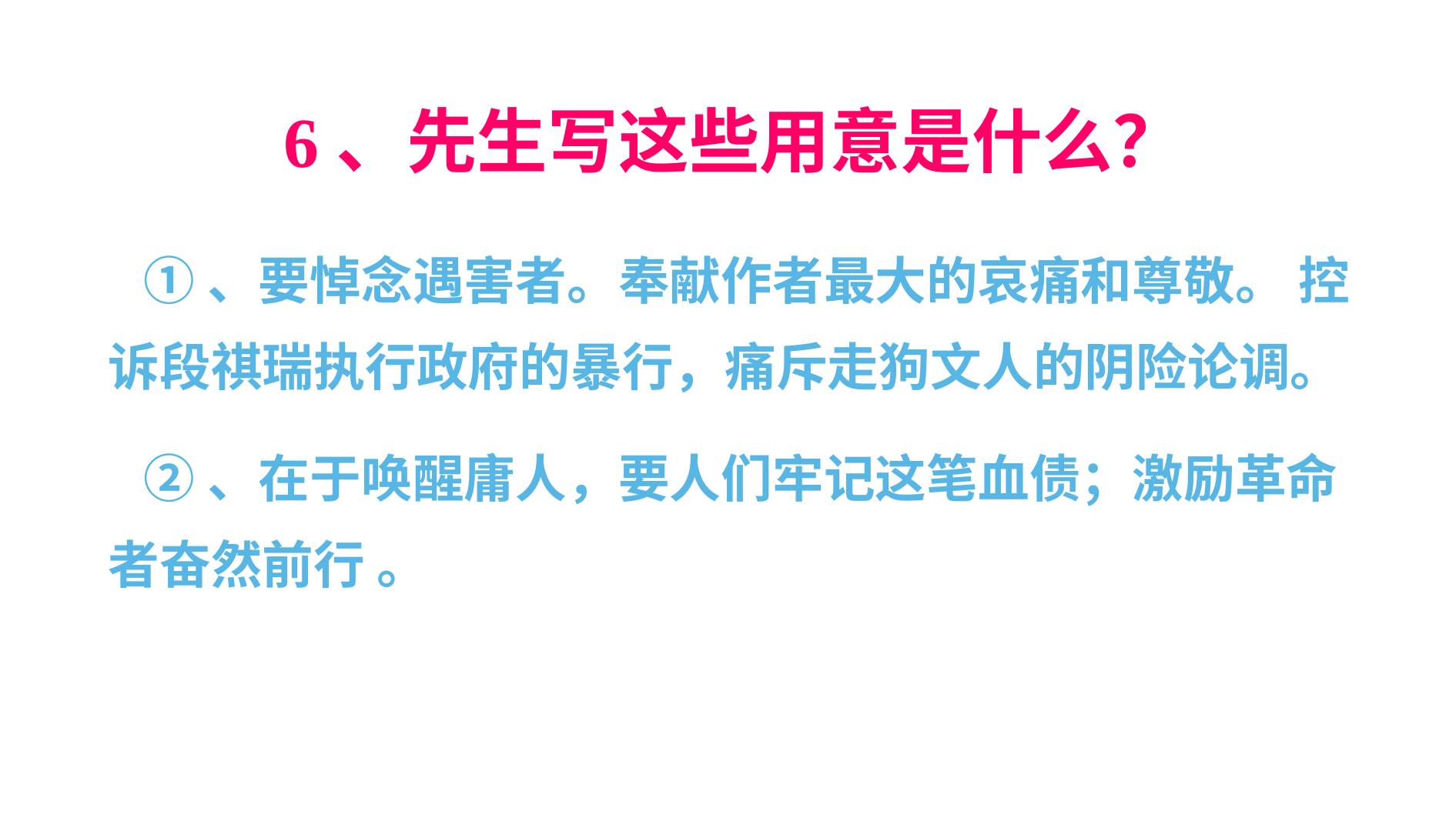

6、先生写这些用意是什么？
   ①、要悼念遇害者。奉献作者最大的哀痛和尊敬。 控诉段祺瑞执行政府的暴行，痛斥走狗文人的阴险论调。
   ②、在于唤醒庸人，要人们牢记这笔血债；激励革命者奋然前行 。